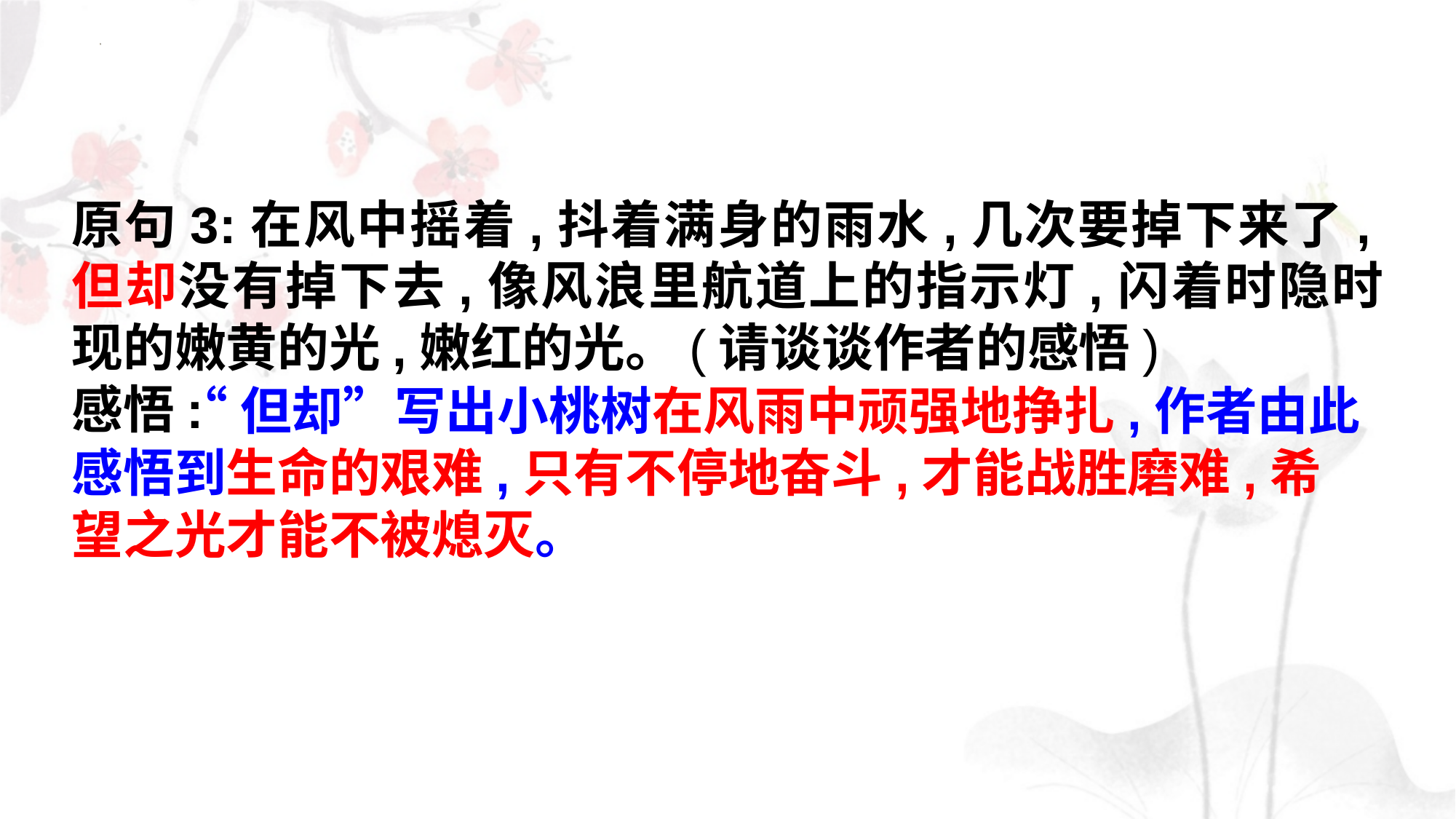

原句3:在风中摇着,抖着满身的雨水,几次要掉下来了,但却没有掉下去,像风浪里航道上的指示灯,闪着时隐时现的嫩黄的光,嫩红的光。(请谈谈作者的感悟)
感悟:
         “但却”写出小桃树在风雨中顽强地挣扎,作者由此感悟到生命的艰难,只有不停地奋斗,才能战胜磨难,希望之光才能不被熄灭。